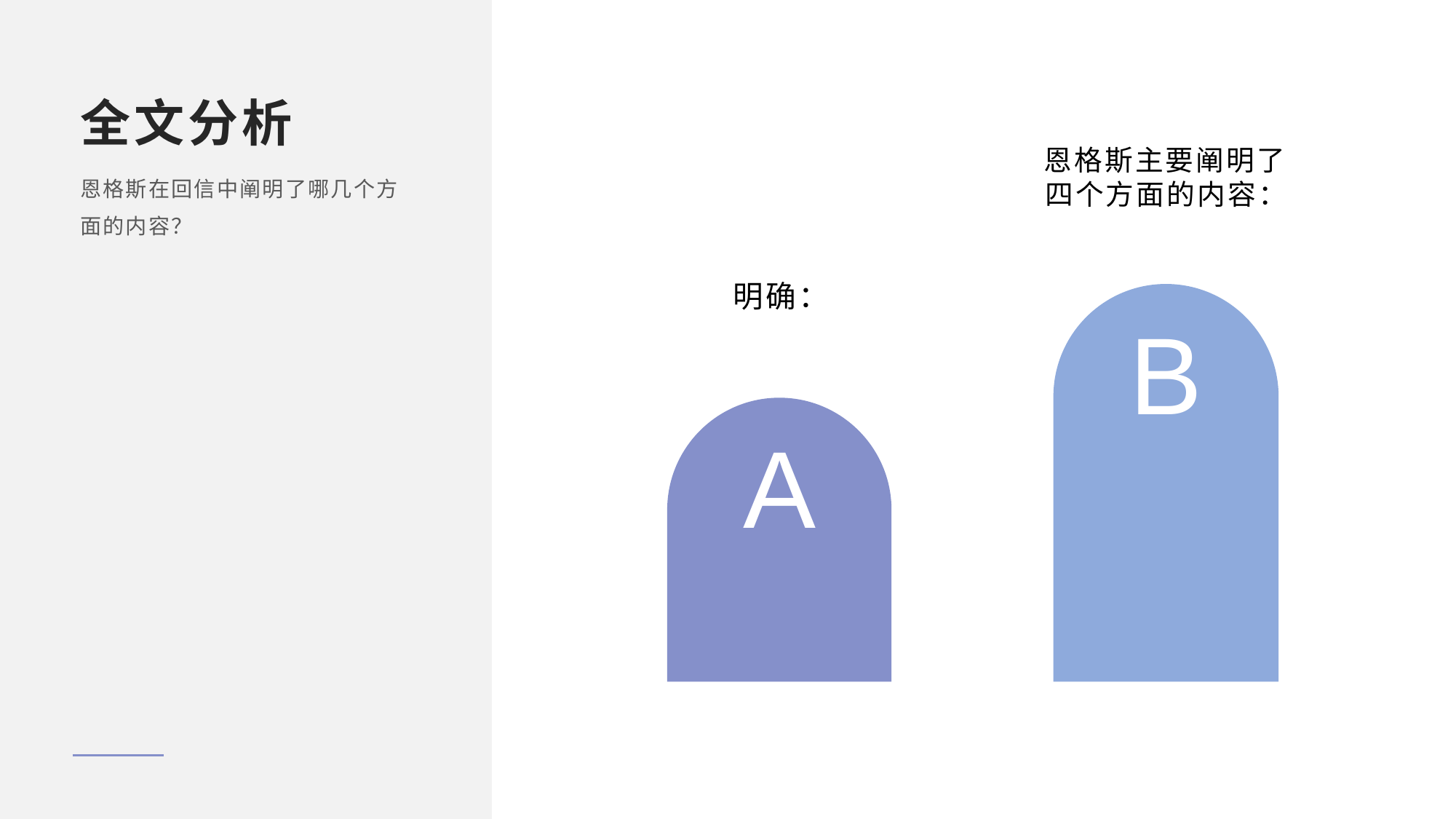

全文分析
恩格斯主要阐明了四个方面的内容：
恩格斯在回信中阐明了哪几个方面的内容？
明确：
B
A